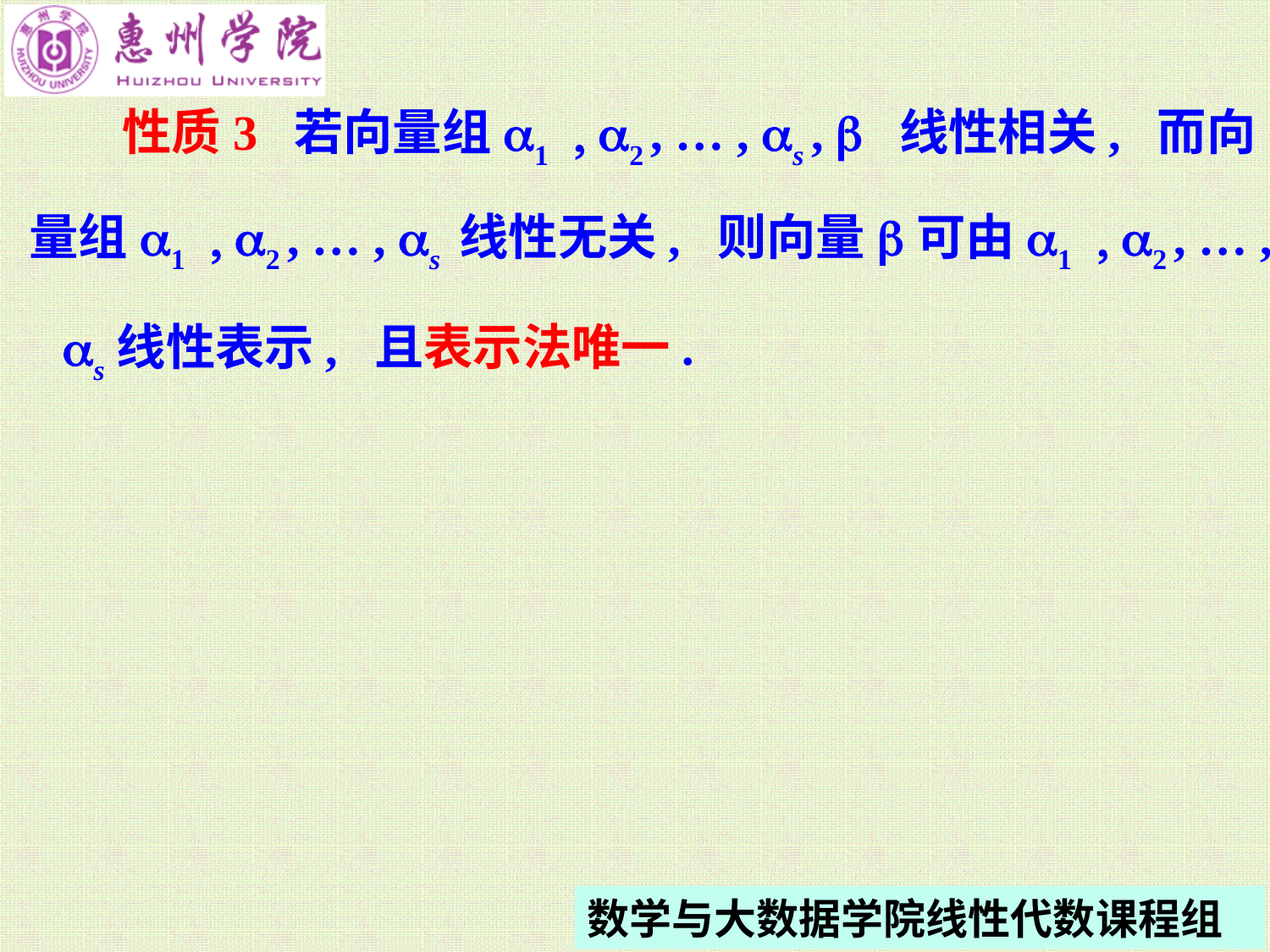

性质3  若向量组α1 , α2 , … , αs , β 线性相关,  而向
量组α1 , α2 , … , αs 线性无关,  则向量β可由α1 , α2 , … ,
αs线性表示,  且表示法唯一.